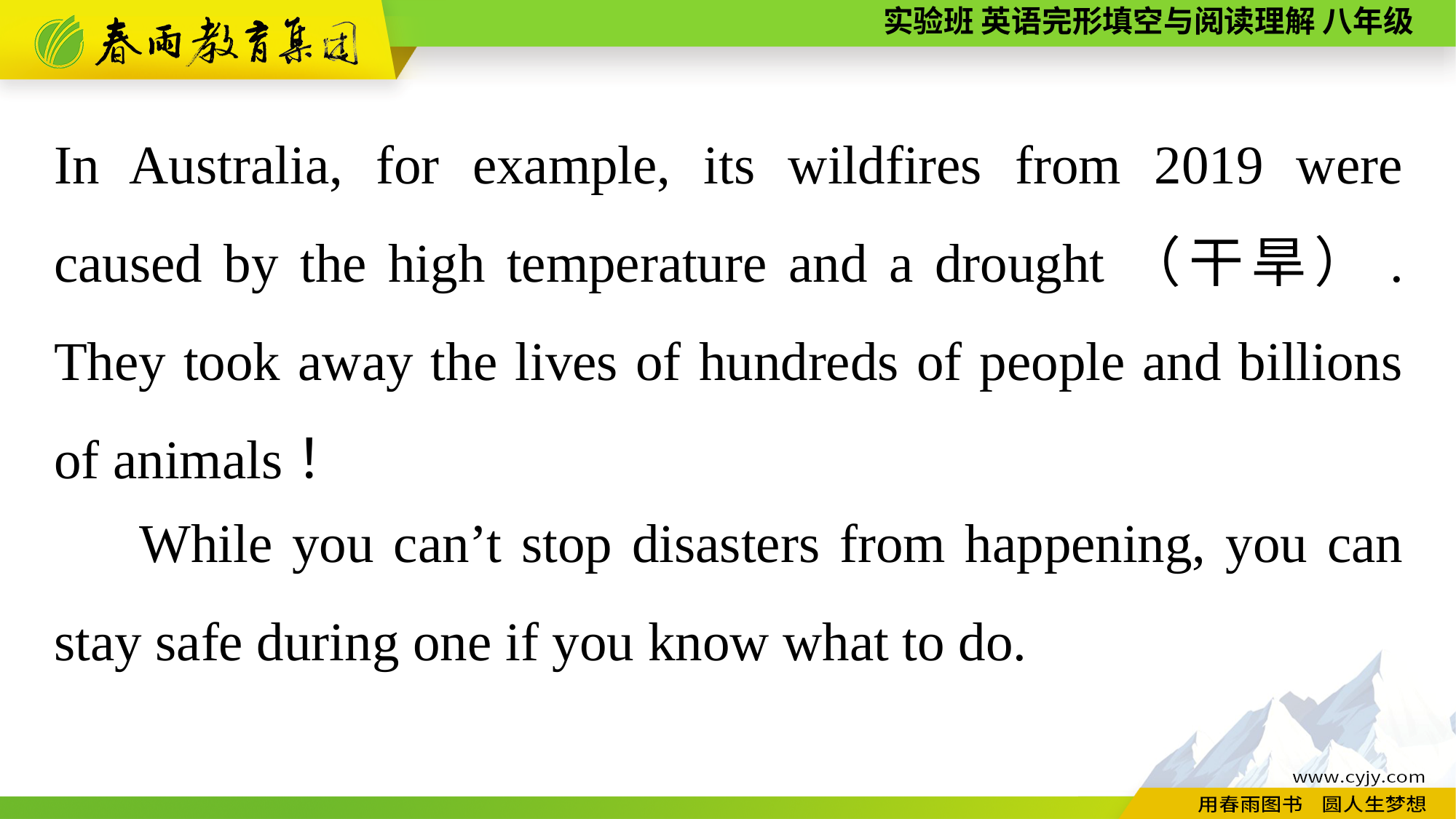

In Australia, for example, its wildfires from 2019 were caused by the high temperature and a drought（干旱）. They took away the lives of hundreds of people and billions of animals！
While you can’t stop disasters from happening, you can stay safe during one if you know what to do.